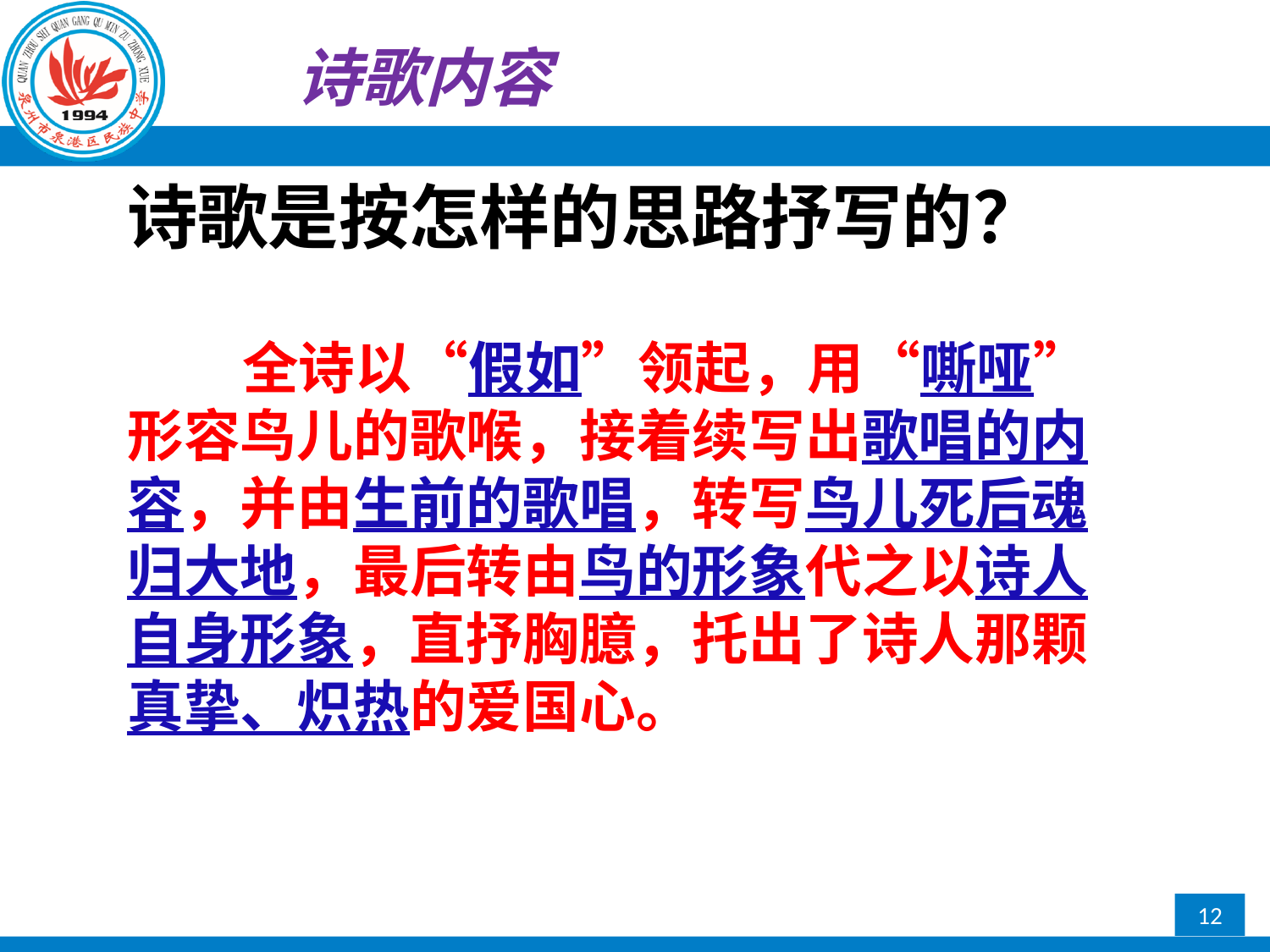

诗歌内容

诗歌是按怎样的思路抒写的？

        全诗以“假如”领起，用“嘶哑”形容鸟儿的歌喉，接着续写出歌唱的内容，并由生前的歌唱，转写鸟儿死后魂归大地，最后转由鸟的形象代之以诗人自身形象，直抒胸臆，托出了诗人那颗真挚、炽热的爱国心。